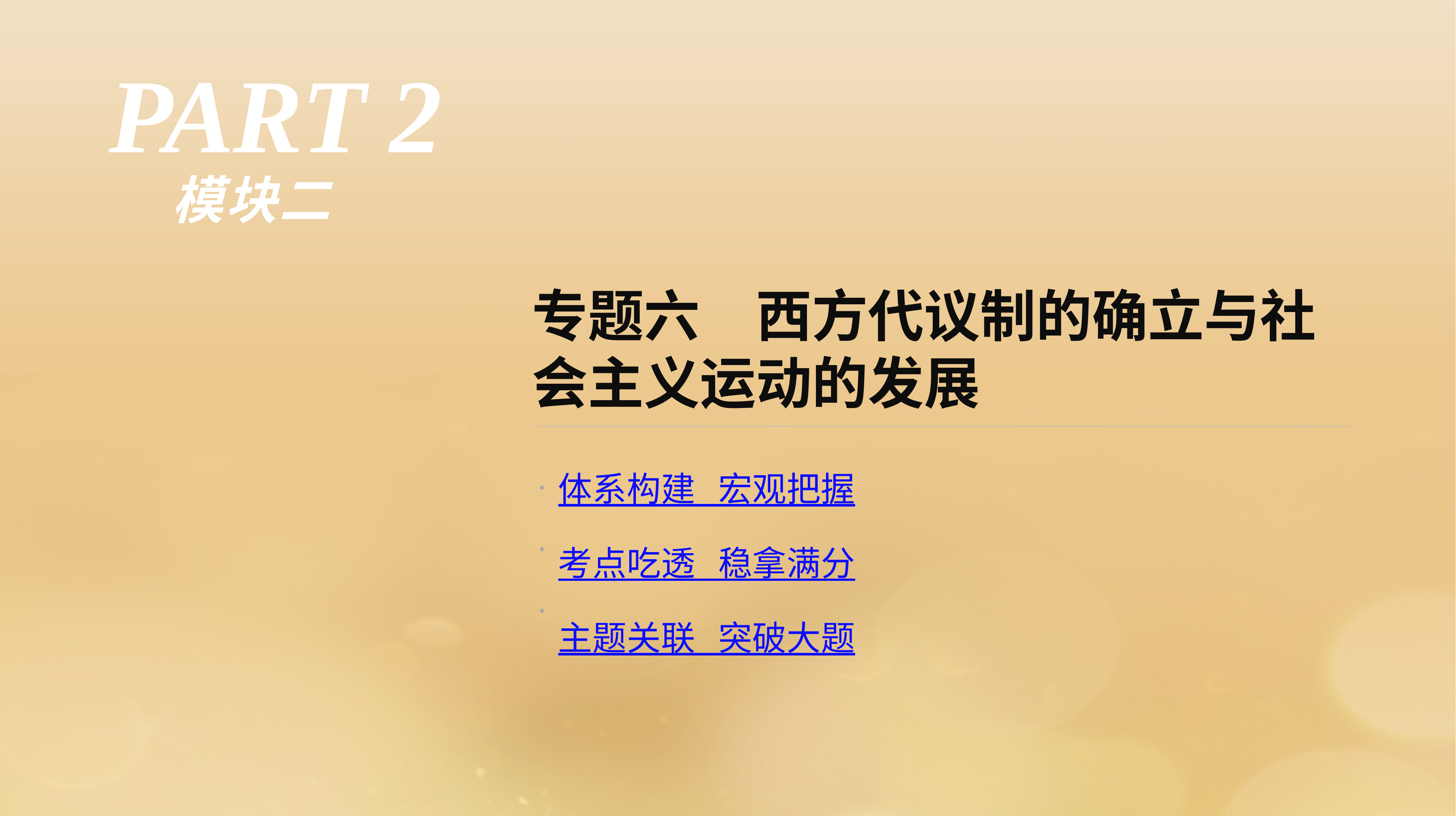

PART 2
模块二
专题六　西方代议制的确立与社会主义运动的发展
·
·
·
体系构建   宏观把握
考点吃透   稳拿满分
主题关联   突破大题